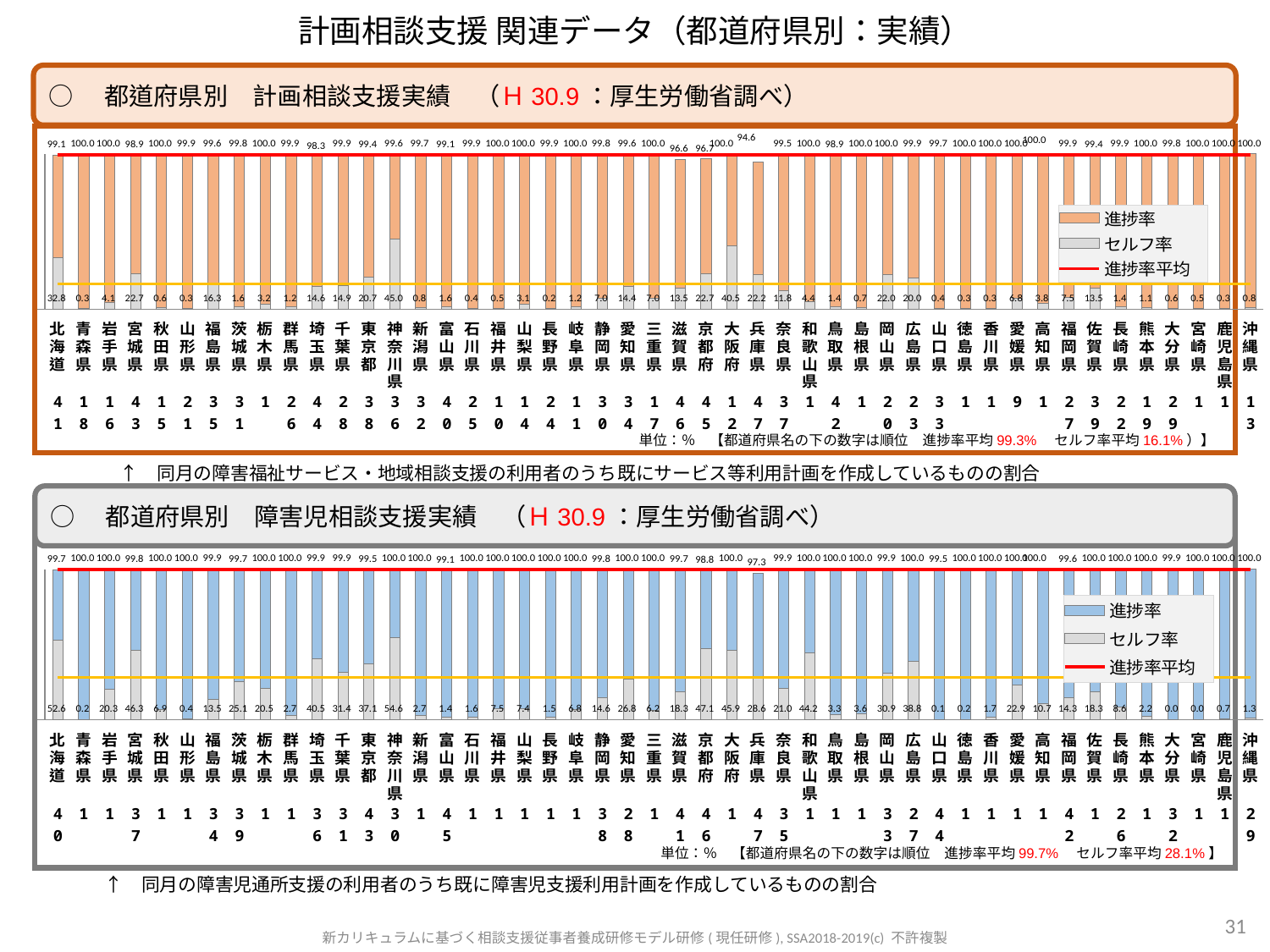

計画相談支援 関連データ（都道府県別：実績）
○　都道府県別　計画相談支援実績　（Ｈ30.9：厚生労働省調べ）

### Chart

| Category |  |  |  |  |  |
|---|---|---|---|---|---|
| 北海道 | 32.848597018871665 | 66.21988357310974 | 99.3365564711285 | 16.093812006158284 | 99.06848059198138 |
| 青森県 | 0.2535341118623233 | 99.70039001653576 | 99.3365564711285 | 16.093812006158284 | 99.95392412839811 |
| 岩手県 | 4.054638194864702 | 95.91079262356065 | 99.3365564711285 | 16.093812006158284 | 99.96543081842535 |
| 宮城県 | 22.665120253937243 | 76.26597461894156 | 99.3365564711285 | 16.093812006158284 | 98.9310948728788 |
| 秋田県 | 0.6456640320605591 | 99.32095070197016 | 99.3365564711285 | 16.093812006158284 | 99.96661473403073 |
| 山形県 | 0.32596041909196743 | 99.61586622430536 | 99.3365564711285 | 16.093812006158284 | 99.94182664339735 |
| 福島県 | 16.322120579125542 | 83.26184039928346 | 99.3365564711285 | 16.093812006158284 | 99.58396097840901 |
| 茨城県 | 1.5632477269101932 | 98.19275927462802 | 99.3365564711285 | 16.093812006158284 | 99.75600700153821 |
| 栃木県 | 3.192106790481718 | 96.8078932095183 | 99.3365564711285 | 16.093812006158284 | 100.0 |
| 群馬県 | 1.1763751419763107 | 98.69398622571126 | 99.3365564711285 | 16.093812006158284 | 99.87036136768754 |
| 埼玉県 | 14.590637244792742 | 83.66670824659528 | 99.3365564711285 | 16.093812006158284 | 98.25734549138807 |
| 千葉県 | 14.93663676491528 | 84.92969620818067 | 99.3365564711285 | 16.093812006158284 | 99.86633297309594 |
| 東京都 | 20.70755739719097 | 78.69733992664307 | 99.3365564711285 | 16.093812006158284 | 99.40489732383402 |
| 神奈川県 | 44.95269604654189 | 54.62715143994658 | 99.3365564711285 | 16.093812006158284 | 99.57984748648845 |
| 新潟県 | 0.7892992709525819 | 98.94030053676282 | 99.3365564711285 | 16.093812006158284 | 99.72959980771542 |
| 富山県 | 1.5717092337917484 | 97.54551782060264 | 99.3365564711285 | 16.093812006158284 | 99.11722705439439 |
| 石川県 | 0.42198658299069486 | 99.48072663720171 | 99.3365564711285 | 16.093812006158284 | 99.90271322019242 |
| 福井県 | 0.49498143819606766 | 99.49127096763293 | 99.3365564711285 | 16.093812006158284 | 99.98625240582899 |
| 山梨県 | 3.0949326491340603 | 96.87300579267418 | 99.3365564711285 | 16.093812006158284 | 99.96793844180829 |
| 長野県 | 0.24491333835719678 | 99.66724628016458 | 99.3365564711285 | 16.093812006158284 | 99.91215961852177 |
| 岐阜県 | 1.2424154868535107 | 98.73591917047298 | 99.3365564711285 | 16.093812006158284 | 99.97833465732649 |
| 静岡県 | 7.014546091833158 | 92.79304530225464 | 99.3365564711285 | 16.093812006158284 | 99.80759139408781 |
| 愛知県 | 14.443219404630648 | 85.15211987999426 | 99.3365564711285 | 16.093812006158284 | 99.5953392846249 |
| 三重県 | 7.009310423132239 | 92.94529349606275 | 99.3365564711285 | 16.093812006158284 | 99.95460391919497 |
| 滋賀県 | 13.501323659182273 | 83.08926257057432 | 99.3365564711285 | 16.093812006158284 | 96.59058622975661 |
| 京都府 | 22.717105902946614 | 73.97306805097911 | 99.3365564711285 | 16.093812006158284 | 96.69017395392571 |
| 大阪府 | 40.505048071130815 | 59.467249429621965 | 99.3365564711285 | 16.093812006158284 | 99.97229750075279 |
| 兵庫県 | 22.190173065446594 | 72.44238923306858 | 99.3365564711285 | 16.093812006158284 | 94.63256229851518 |
| 奈良県 | 11.752729964834352 | 87.79586515262301 | 99.3365564711285 | 16.093812006158284 | 99.54859511745737 |
| 和歌山県 | 4.388113750133136 | 95.61188624986687 | 99.3365564711285 | 16.093812006158284 | 100.0 |
| 鳥取県 | 1.4187866927592951 | 97.51635367510131 | 99.3365564711285 | 16.093812006158284 | 98.9351403678606 |
| 島根県 | 0.7267441860465118 | 99.27325581395347 | 99.3365564711285 | 16.093812006158284 | 100.0 |
| 岡山県 | 22.04667430501115 | 77.9051067811199 | 99.3365564711285 | 16.093812006158284 | 99.95178108613102 |
| 広島県 | 19.964572712347703 | 79.94909386798557 | 99.3365564711285 | 16.093812006158284 | 99.91366658033328 |
| 山口県 | 0.43575004635638787 | 99.25001705161034 | 99.3365564711285 | 16.093812006158284 | 99.6857670979667 |
| 徳島県 | 0.2583276682528893 | 99.74167233174713 | 99.3365564711285 | 16.093812006158284 | 100.0 |
| 香川県 | 0.26978417266187055 | 99.73021582733814 | 99.3365564711285 | 16.093812006158284 | 100.0 |
| 愛媛県 | 6.82395102284605 | 93.16858350496284 | 99.3365564711285 | 16.093812006158284 | 99.99253452780889 |
| 高知県 | 3.785636391961365 | 96.21436360803867 | 99.3365564711285 | 16.093812006158284 | 100.0 |
| 福岡県 | 7.483572918301899 | 92.38428822391533 | 99.3365564711285 | 16.093812006158284 | 99.86786114221724 |
| 佐賀県 | 13.527712109272393 | 85.85879095821227 | 99.3365564711285 | 16.093812006158284 | 99.38650306748465 |
| 長崎県 | 1.3625509200730443 | 98.57427788599138 | 99.3365564711285 | 16.093812006158284 | 99.93682880606443 |
| 熊本県 | 1.055315112349558 | 98.89727748024305 | 99.3365564711285 | 16.093812006158284 | 99.95259259259257 |
| 大分県 | 0.5669028761984163 | 99.25833014643804 | 99.3365564711285 | 16.093812006158284 | 99.82523302263647 |
| 宮崎県 | 0.4729797725671732 | 99.52702022743283 | 99.3365564711285 | 16.093812006158284 | 100.0 |
| 鹿児島県 | 0.3118561006849697 | 99.68814389931504 | 99.3365564711285 | 16.093812006158284 | 100.0 |
| 沖縄県 | 0.8258079847908746 | 99.14449551345702 | 99.3365564711285 | 16.093812006158284 | 99.97030349824792 |
単位：％　【都道府県名の下の数字は順位　進捗率平均99.3%　セルフ率平均16.1%）】
　↑　同月の障害福祉サービス・地域相談支援の利用者のうち既にサービス等利用計画を作成しているものの割合
○　都道府県別　障害児相談支援実績　（Ｈ30.9：厚生労働省調べ）

### Chart

| Category |  |  |  |  |  |
|---|---|---|---|---|---|
| 北海道 | 52.55514862447833 | 47.14340357693976 | 99.71100759144237 | 28.09966691179651 | 99.69855220141808 |
| 青森県 | 0.1943634596695821 | 99.80563654033041 | 99.71100759144237 | 28.09966691179651 | 100.0 |
| 岩手県 | 20.30290626279165 | 79.69709373720836 | 99.71100759144237 | 28.09966691179651 | 100.0 |
| 宮城県 | 46.29360465116278 | 53.537108770844455 | 99.71100759144237 | 28.09966691179651 | 99.83071342200726 |
| 秋田県 | 6.942148760330579 | 93.05785123966942 | 99.71100759144237 | 28.09966691179651 | 100.0 |
| 山形県 | 0.4277566539923955 | 99.57224334600761 | 99.71100759144237 | 28.09966691179651 | 100.0 |
| 福島県 | 13.477959843064852 | 86.40677966823068 | 99.71100759144237 | 28.09966691179651 | 99.8847395112955 |
| 茨城県 | 25.088391278727162 | 74.6471361970295 | 99.71100759144237 | 28.09966691179651 | 99.73552747575668 |
| 栃木県 | 20.52023121387283 | 79.47976878612715 | 99.71100759144237 | 28.09966691179651 | 100.0 |
| 群馬県 | 2.744237102085621 | 97.25576289791437 | 99.71100759144237 | 28.09966691179651 | 100.0 |
| 埼玉県 | 40.48923679060665 | 59.380470049784215 | 99.71100759144237 | 28.09966691179651 | 99.86970684039086 |
| 千葉県 | 31.39558713026846 | 68.54297103466872 | 99.71100759144237 | 28.09966691179651 | 99.93855816493719 |
| 東京都 | 37.11758551818153 | 62.42482801375485 | 99.71100759144237 | 28.09966691179651 | 99.54241353193638 |
| 神奈川県 | 54.62812044265248 | 45.32900526477335 | 99.71100759144237 | 28.09966691179651 | 99.95712570742583 |
| 新潟県 | 2.680815414688634 | 97.31918458531138 | 99.71100759144237 | 28.09966691179651 | 100.0 |
| 富山県 | 1.442555383822772 | 97.68921172547243 | 99.71100759144237 | 28.09966691179651 | 99.13176710929518 |
| 石川県 | 1.5544041450777202 | 98.44559585492227 | 99.71100759144237 | 28.09966691179651 | 100.0 |
| 福井県 | 7.481751824817519 | 92.51824817518248 | 99.71100759144237 | 28.09966691179651 | 100.0 |
| 山梨県 | 7.441253263707573 | 92.5587467362924 | 99.71100759144237 | 28.09966691179651 | 100.0 |
| 長野県 | 1.5075376884422107 | 98.49246231155777 | 99.71100759144237 | 28.09966691179651 | 100.0 |
| 岐阜県 | 6.823628929930917 | 93.17637107006905 | 99.71100759144237 | 28.09966691179651 | 100.0 |
| 静岡県 | 14.649559555725777 | 85.1402359726518 | 99.71100759144237 | 28.09966691179651 | 99.7897955283776 |
| 愛知県 | 26.770919635459816 | 73.20319642811113 | 99.71100759144237 | 28.09966691179651 | 99.97411606357095 |
| 三重県 | 6.170523243693975 | 93.829476756306 | 99.71100759144237 | 28.09966691179651 | 100.0 |
| 滋賀県 | 18.33810888252149 | 81.3244040977485 | 99.71100759144237 | 28.09966691179651 | 99.66251298026998 |
| 京都府 | 47.07878787878788 | 51.71177612552299 | 99.71100759144237 | 28.09966691179651 | 98.79056400431088 |
| 大阪府 | 45.9233094206329 | 54.07669057936709 | 99.71100759144237 | 28.09966691179651 | 100.0 |
| 兵庫県 | 28.643427131457372 | 68.6821203137981 | 99.71100759144237 | 28.09966691179651 | 97.32554744525548 |
| 奈良県 | 20.957200084334804 | 78.91645752779408 | 99.71100759144237 | 28.09966691179651 | 99.87365761212887 |
| 和歌山県 | 44.184397163120565 | 55.815602836879435 | 99.71100759144237 | 28.09966691179651 | 100.0 |
| 鳥取県 | 3.339350180505415 | 96.66064981949457 | 99.71100759144237 | 28.09966691179651 | 100.0 |
| 島根県 | 3.6434612882238135 | 96.35653871177617 | 99.71100759144237 | 28.09966691179651 | 100.0 |
| 岡山県 | 30.90602967483952 | 68.98885101474315 | 99.71100759144237 | 28.09966691179651 | 99.89488068958269 |
| 広島県 | 38.771131897365485 | 61.20313028520143 | 99.71100759144237 | 28.09966691179651 | 99.97426218256692 |
| 山口県 | 0.06373486297004462 | 99.3974378787098 | 99.71100759144237 | 28.09966691179651 | 99.46117274167987 |
| 徳島県 | 0.16244314489928527 | 99.83755685510071 | 99.71100759144237 | 28.09966691179651 | 100.0 |
| 香川県 | 1.7337807606263984 | 98.26621923937363 | 99.71100759144237 | 28.09966691179651 | 100.0 |
| 愛媛県 | 22.875 | 77.12499999999999 | 99.71100759144237 | 28.09966691179651 | 100.0 |
| 高知県 | 10.724233983286908 | 89.27576601671306 | 99.71100759144237 | 28.09966691179651 | 100.0 |
| 福岡県 | 14.272727272727275 | 85.288645699493 | 99.71100759144237 | 28.09966691179651 | 99.56137297222027 |
| 佐賀県 | 18.266504657756176 | 81.73349534224383 | 99.71100759144237 | 28.09966691179651 | 100.0 |
| 長崎県 | 8.639571671939644 | 91.33609742781704 | 99.71100759144237 | 28.09966691179651 | 99.97566909975669 |
| 熊本県 | 2.1766641356618575 | 97.82333586433815 | 99.71100759144237 | 28.09966691179651 | 100.0 |
| 大分県 | 0.0 | 99.92313604919293 | 99.71100759144237 | 28.09966691179651 | 99.92313604919293 |
| 宮崎県 | 0.033738191632928474 | 99.96626180836708 | 99.71100759144237 | 28.09966691179651 | 100.0 |
| 鹿児島県 | 0.7059079061685493 | 99.29409209383145 | 99.71100759144237 | 28.09966691179651 | 100.0 |
| 沖縄県 | 1.3183915622940012 | 98.6486595085462 | 99.71100759144237 | 28.09966691179651 | 99.96705107084021 |
単位：％　【都道府県名の下の数字は順位　進捗率平均99.7%　セルフ率平均28.1%】
　↑　同月の障害児通所支援の利用者のうち既に障害児支援利用計画を作成しているものの割合
31
新カリキュラムに基づく相談支援従事者養成研修モデル研修(現任研修), SSA2018-2019(c) 不許複製